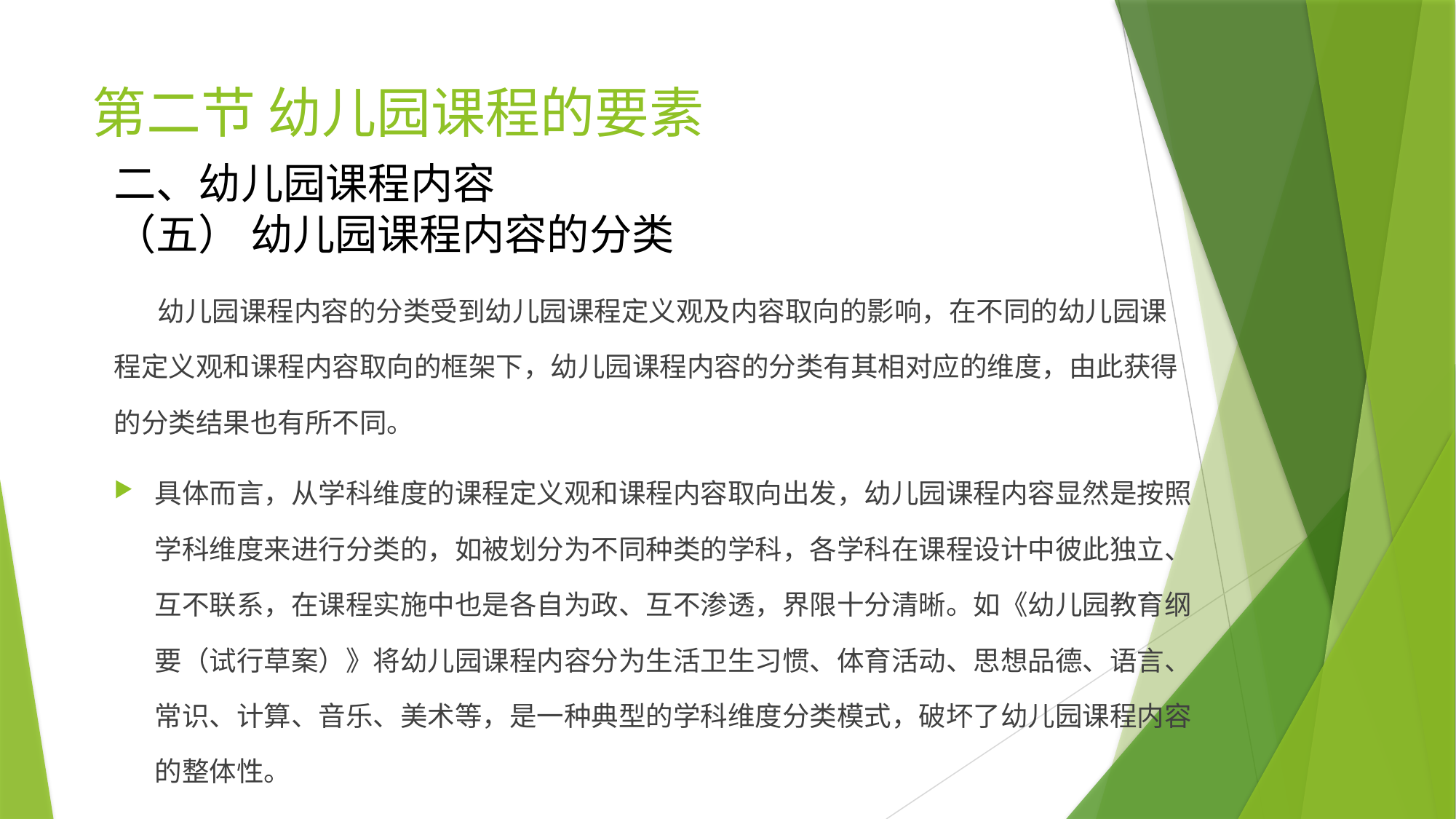

# 第二节 幼儿园课程的要素
二、幼儿园课程内容
（五） 幼儿园课程内容的分类
      幼儿园课程内容的分类受到幼儿园课程定义观及内容取向的影响，在不同的幼儿园课程定义观和课程内容取向的框架下，幼儿园课程内容的分类有其相对应的维度，由此获得的分类结果也有所不同。
具体而言，从学科维度的课程定义观和课程内容取向出发，幼儿园课程内容显然是按照学科维度来进行分类的，如被划分为不同种类的学科，各学科在课程设计中彼此独立、互不联系，在课程实施中也是各自为政、互不渗透，界限十分清晰。如《幼儿园教育纲要（试行草案）》将幼儿园课程内容分为生活卫生习惯、体育活动、思想品德、语言、常识、计算、音乐、美术等，是一种典型的学科维度分类模式，破坏了幼儿园课程内容的整体性。